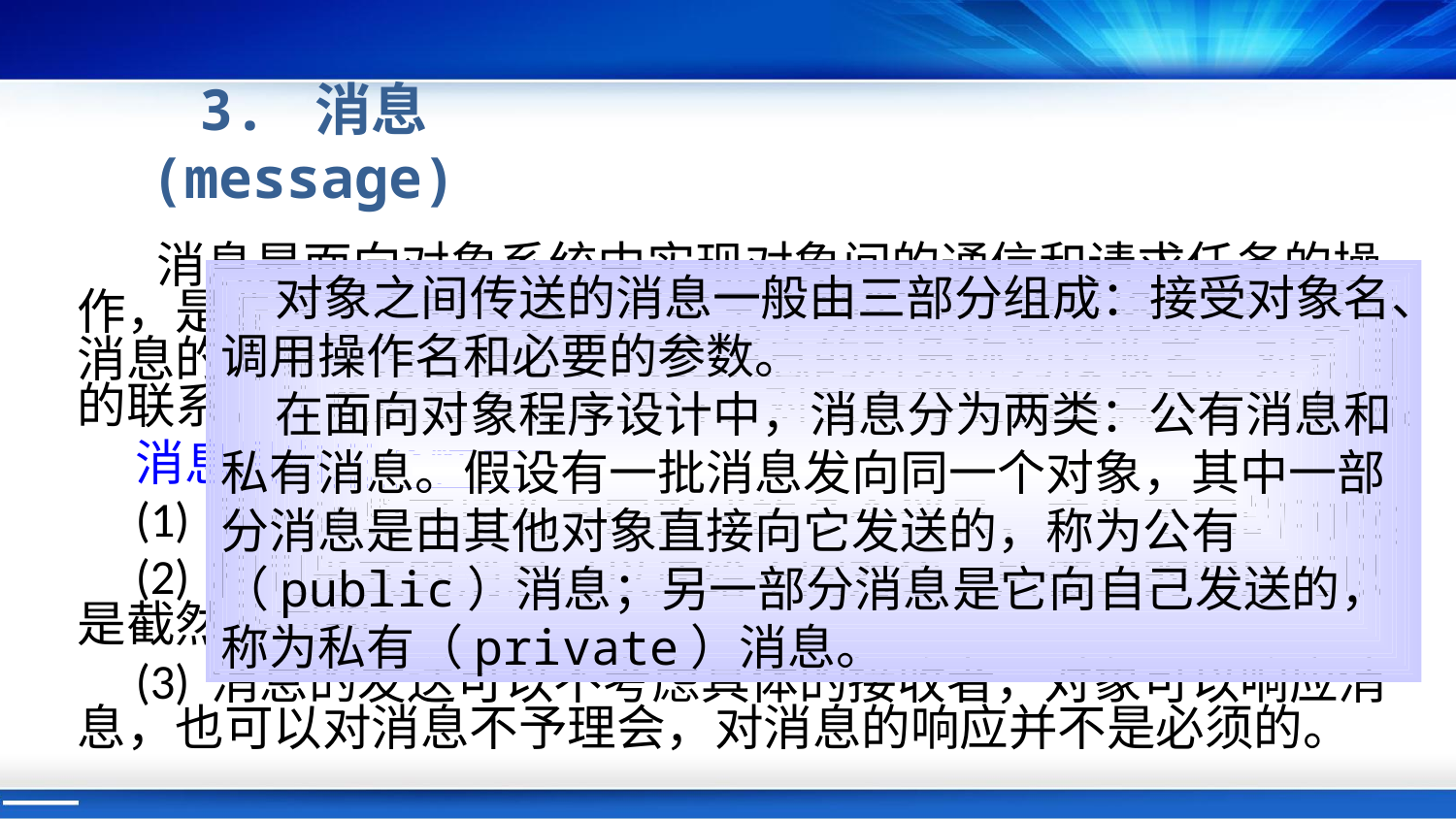

# 3. 消息(message)
 消息是面向对象系统中实现对象间的通信和请求任务的操作，是要求某个对象执行其中某个功能操作的规格说明。发送消息的对象称为发送者，接受消息的对象称为接收者。对象间的联系，只能通过消息来进行。对象在接收到消息时才被激活。
消息具有三个性质：
(1) 同一对象可接收不同形式的多个消息，产生不同的响应；
(2) 相同形式的消息可以送给不同对象，所做出的响应可以是截然不同的；
(3) 消息的发送可以不考虑具体的接收者，对象可以响应消息，也可以对消息不予理会，对消息的响应并不是必须的。
    对象之间传送的消息一般由三部分组成：接受对象名、调用操作名和必要的参数。
    在面向对象程序设计中，消息分为两类：公有消息和私有消息。假设有一批消息发向同一个对象，其中一部分消息是由其他对象直接向它发送的，称为公有（public）消息；另一部分消息是它向自己发送的，称为私有（private）消息。